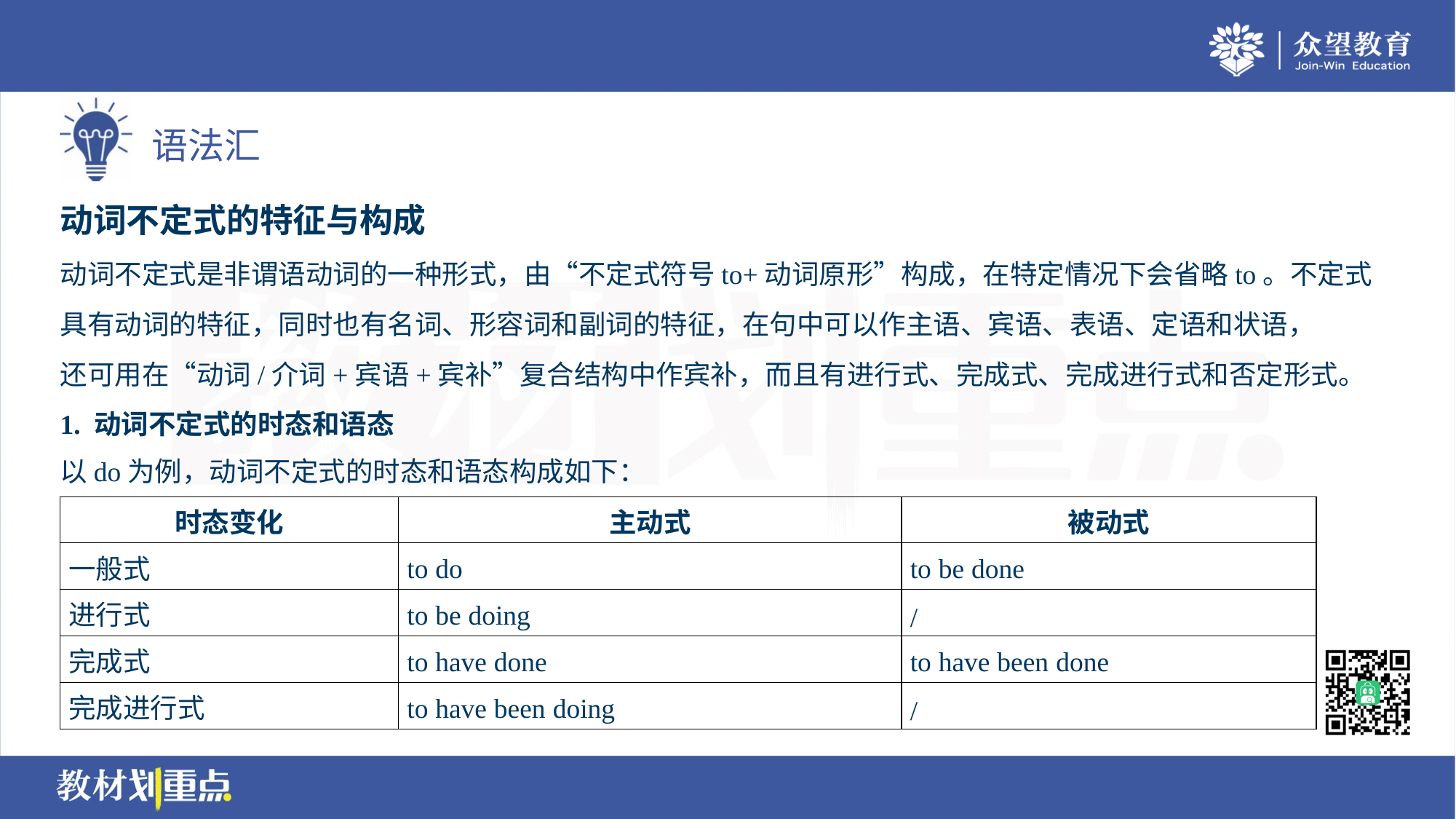

动词不定式的特征与构成
动词不定式是非谓语动词的一种形式，由“不定式符号to+动词原形”构成，在特定情况下会省略to。不定式
具有动词的特征，同时也有名词、形容词和副词的特征，在句中可以作主语、宾语、表语、定语和状语，
还可用在“动词/介词+宾语+宾补”复合结构中作宾补，而且有进行式、完成式、完成进行式和否定形式。
1. 动词不定式的时态和语态
以do为例，动词不定式的时态和语态构成如下：
| 时态变化 | 主动式 | 被动式 |
| --- | --- | --- |
| 一般式 | to do | to be done |
| 进行式 | to be doing | / |
| 完成式 | to have done | to have been done |
| 完成进行式 | to have been doing | / |